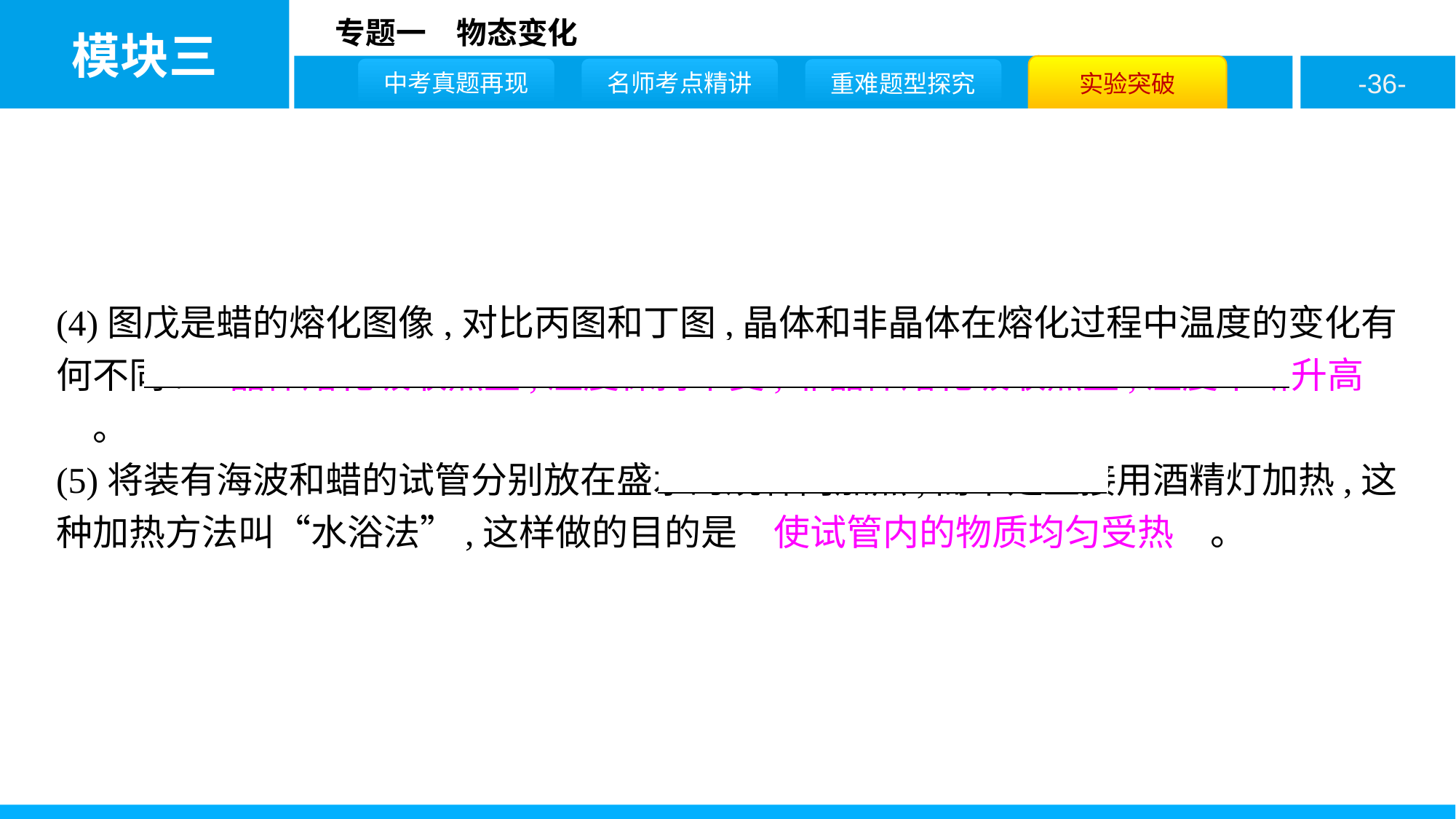

(4)图戊是蜡的熔化图像,对比丙图和丁图,晶体和非晶体在熔化过程中温度的变化有何不同:　晶体熔化吸收热量,温度保持不变,非晶体熔化吸收热量,温度不断升高　。
(5)将装有海波和蜡的试管分别放在盛水的烧杯内加热,而不是直接用酒精灯加热,这种加热方法叫“水浴法”,这样做的目的是　使试管内的物质均匀受热　。